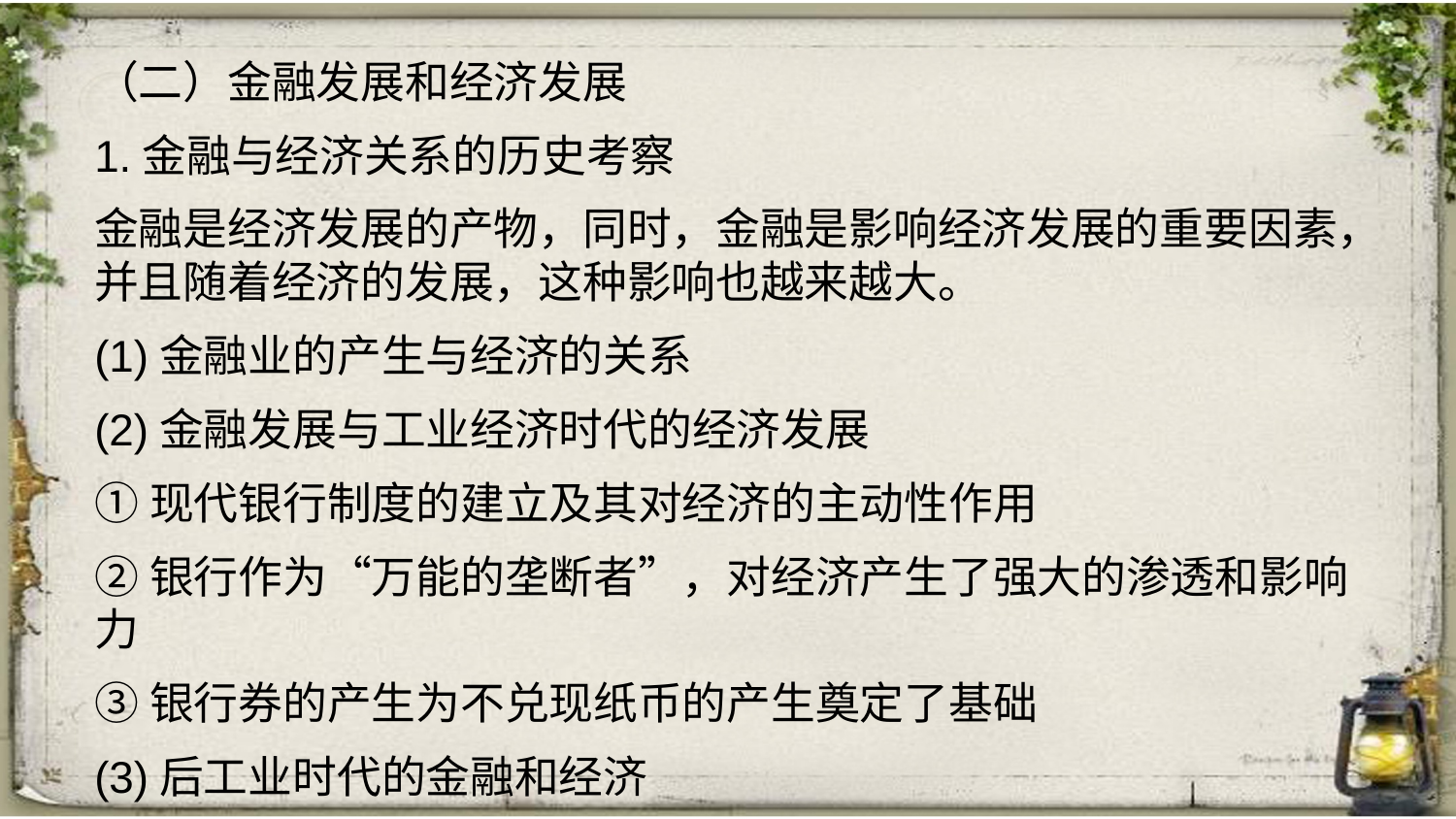

（二）金融发展和经济发展
1.金融与经济关系的历史考察
金融是经济发展的产物，同时，金融是影响经济发展的重要因素，并且随着经济的发展，这种影响也越来越大。
(1)金融业的产生与经济的关系
(2)金融发展与工业经济时代的经济发展
①现代银行制度的建立及其对经济的主动性作用
②银行作为“万能的垄断者”，对经济产生了强大的渗透和影响力
③银行券的产生为不兑现纸币的产生奠定了基础
(3)后工业时代的金融和经济